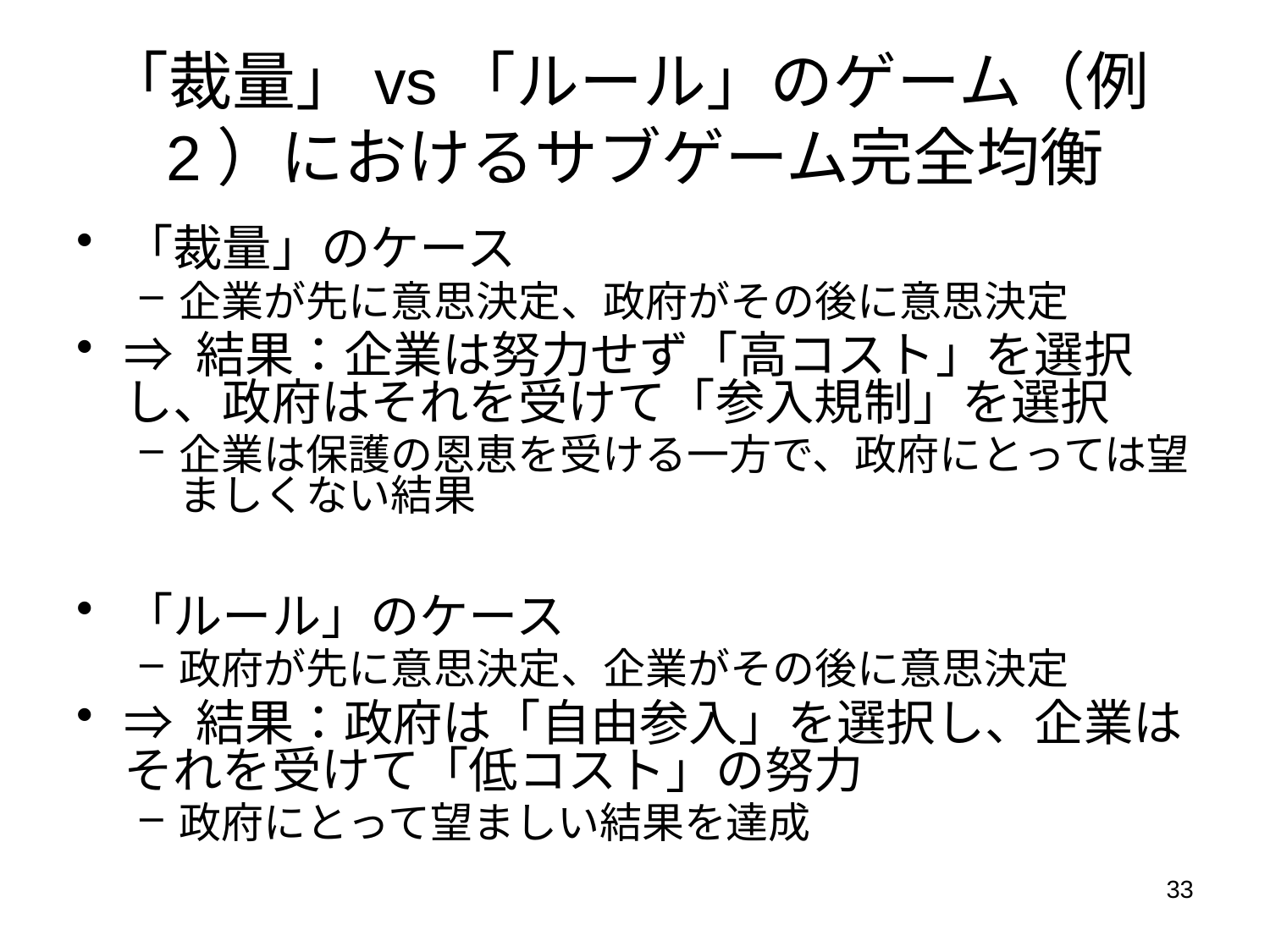

# 「裁量」vs「ルール」のゲーム（例2）におけるサブゲーム完全均衡
「裁量」のケース
企業が先に意思決定、政府がその後に意思決定
⇒ 結果：企業は努力せず「高コスト」を選択し、政府はそれを受けて「参入規制」を選択
企業は保護の恩恵を受ける一方で、政府にとっては望ましくない結果

「ルール」のケース
政府が先に意思決定、企業がその後に意思決定
⇒ 結果：政府は「自由参入」を選択し、企業はそれを受けて「低コスト」の努力
政府にとって望ましい結果を達成
33